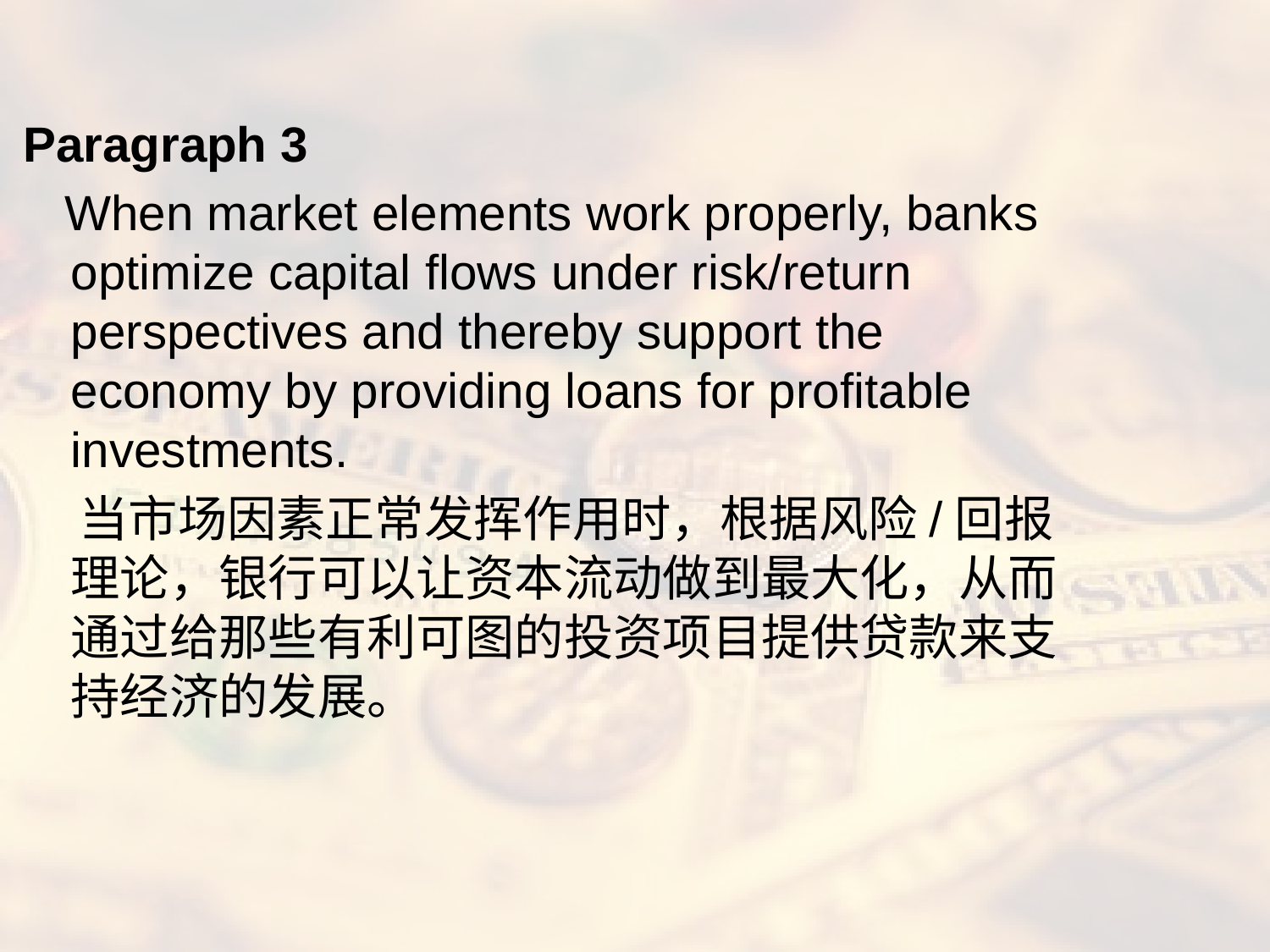

#
Paragraph 3
   When market elements work properly, banks optimize capital flows under risk/return perspectives and thereby support the economy by providing loans for profitable investments.
    当市场因素正常发挥作用时，根据风险/回报理论，银行可以让资本流动做到最大化，从而通过给那些有利可图的投资项目提供贷款来支持经济的发展。